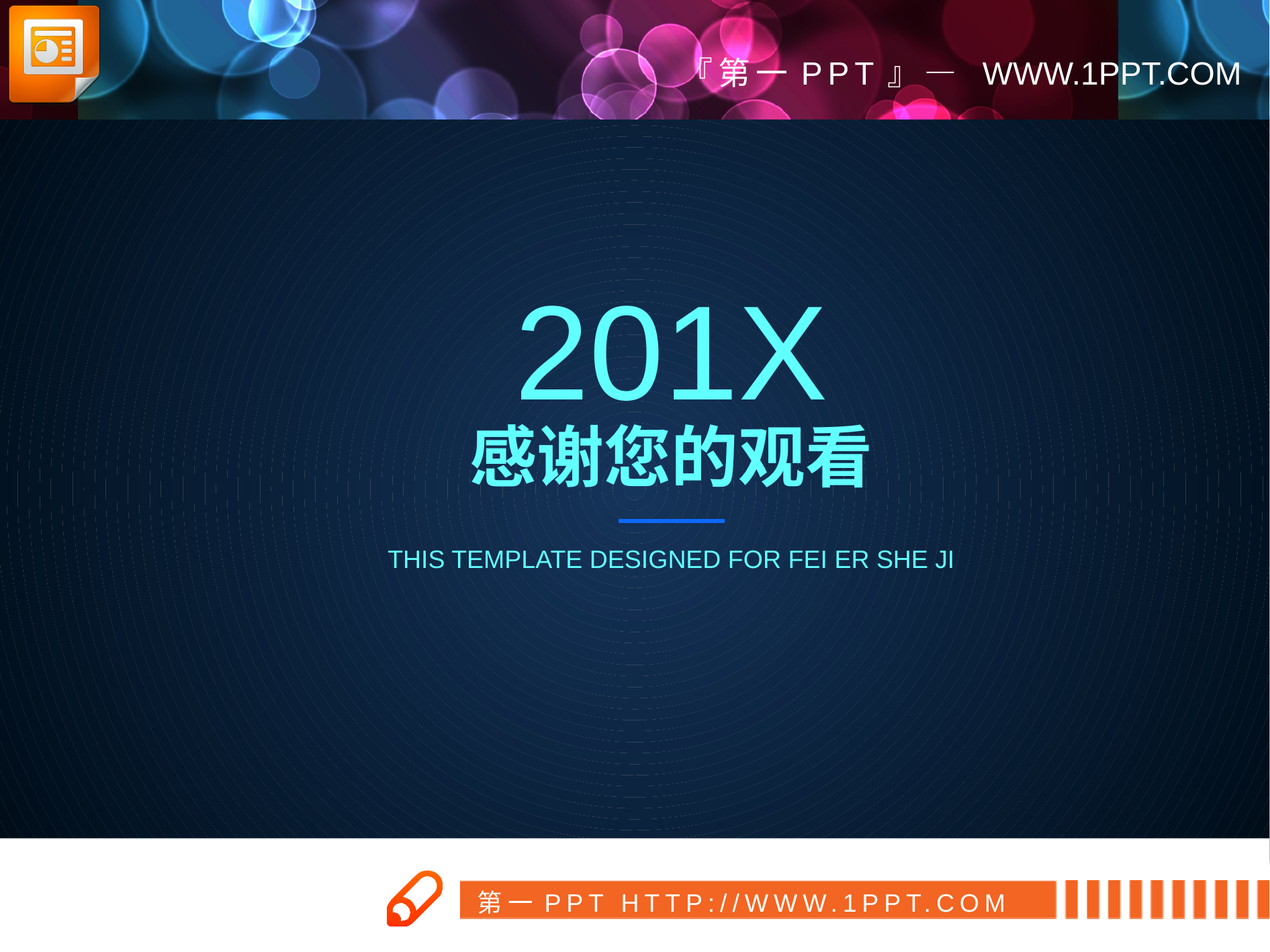

201X
感谢您的观看
THIS TEMPLATE DESIGNED FOR FEI ER SHE JI